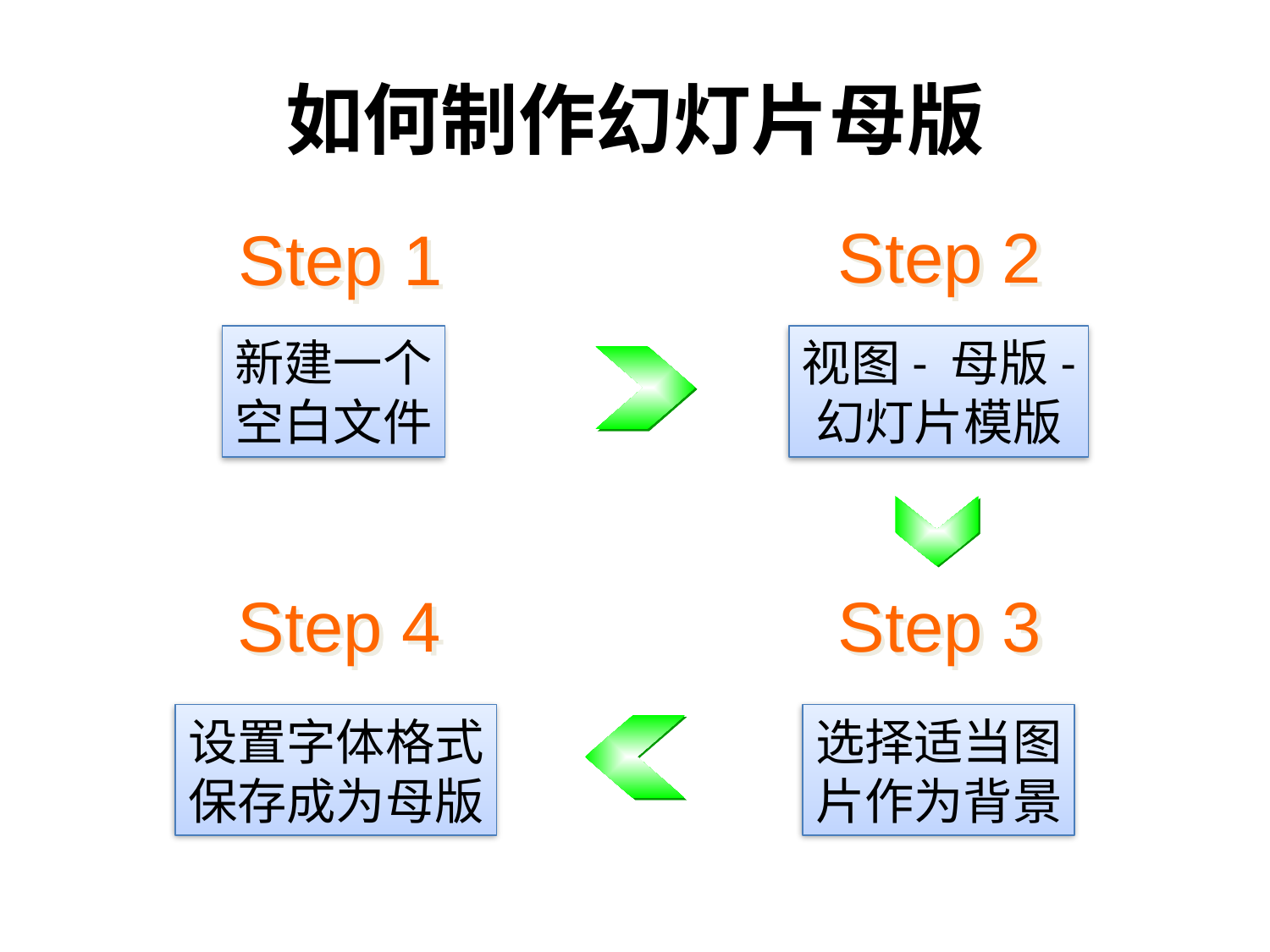

如何制作幻灯片母版
Step 2
视图- 母版-
幻灯片模版
Step 1
新建一个
空白文件

赖祖亮@小木虫

Step 4
设置字体格式
保存成为母版
Step 3
选择适当图
片作为背景
赖祖亮@小木虫